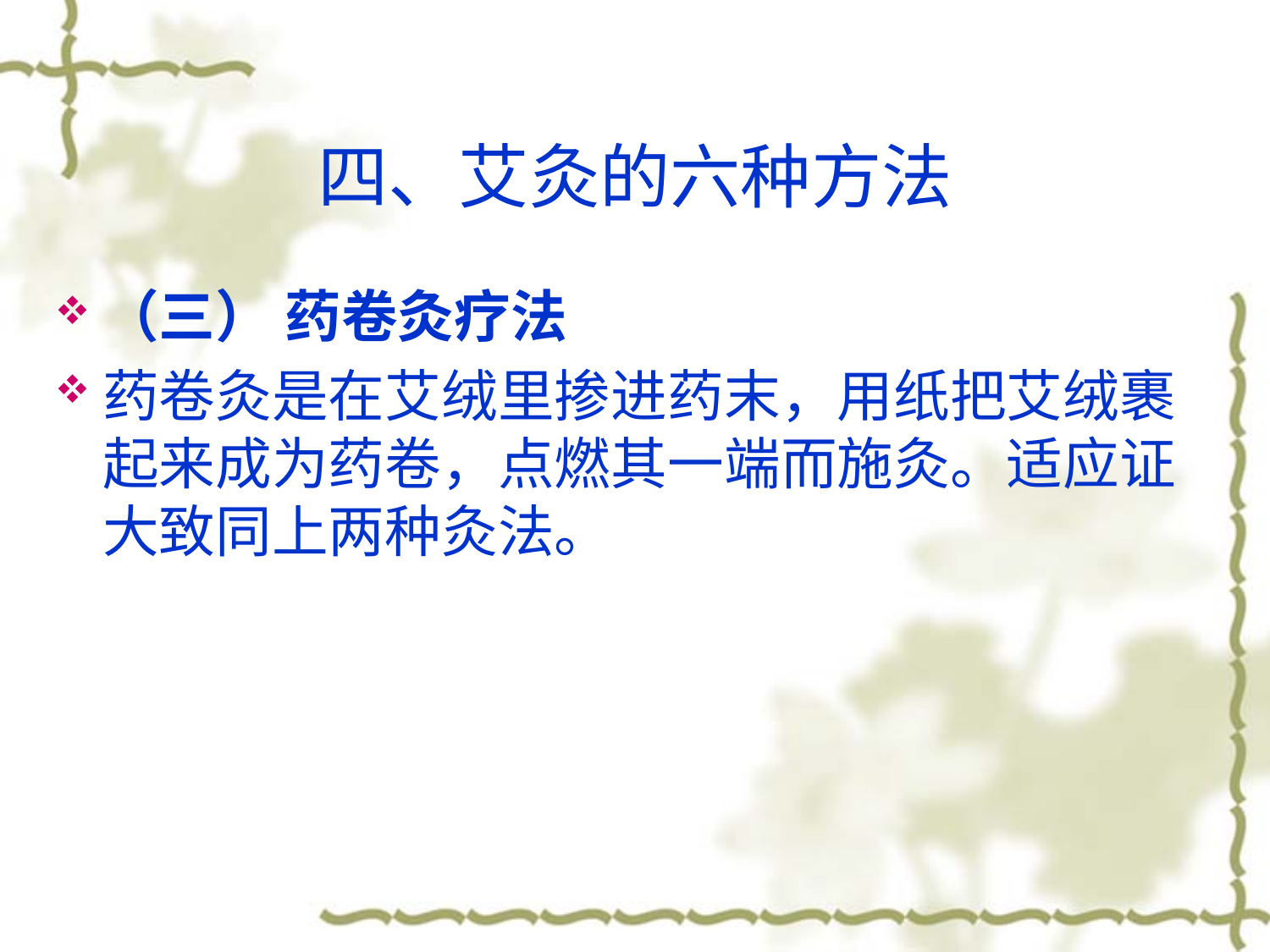

# 四、艾灸的六种方法
（三） 药卷灸疗法
药卷灸是在艾绒里掺进药末，用纸把艾绒裹起来成为药卷，点燃其一端而施灸。适应证大致同上两种灸法。